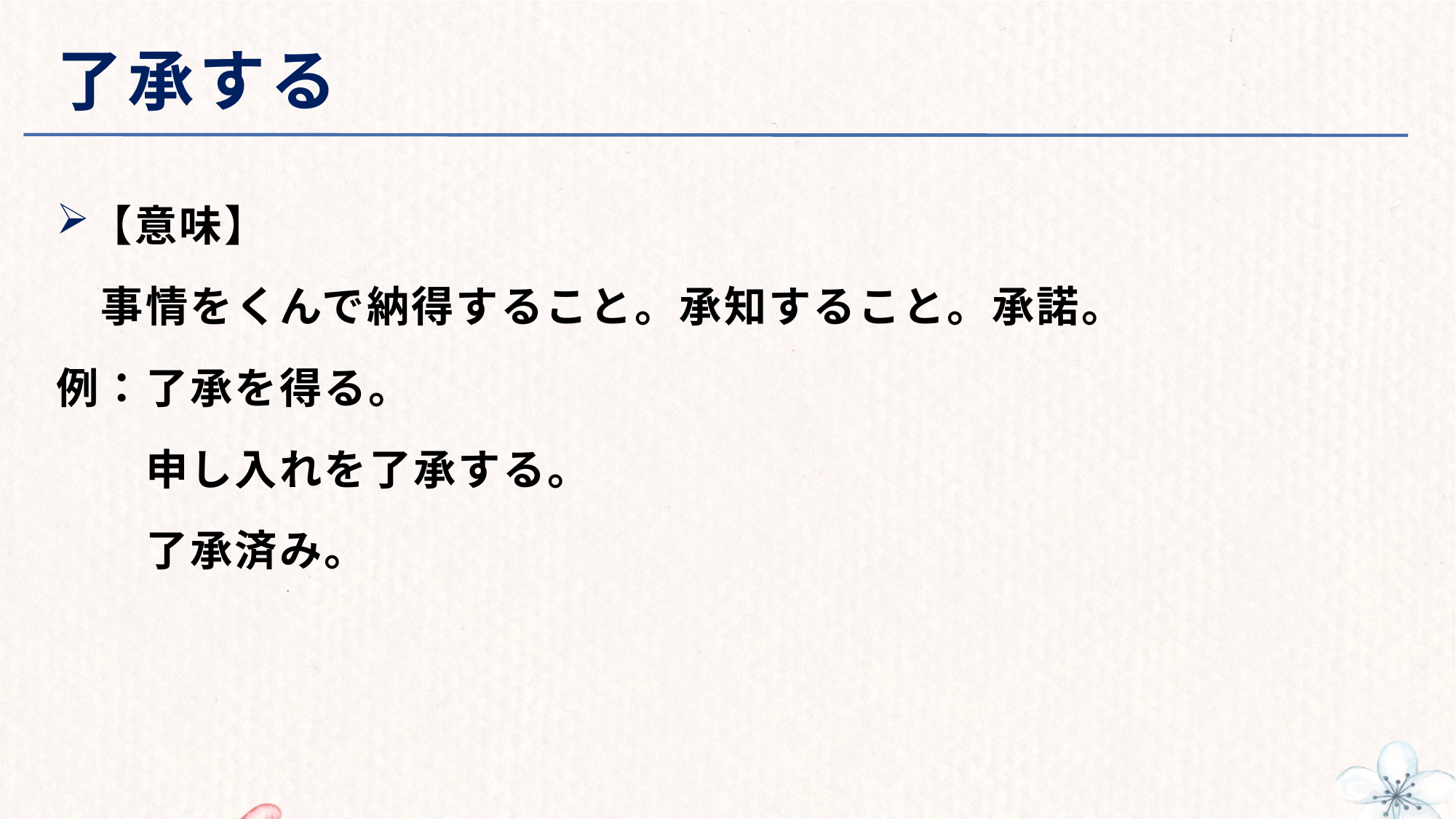

# 了承する
【意味】
　事情をくんで納得すること。承知すること。承諾。
例：了承を得る。
　　申し入れを了承する。
　　了承済み。